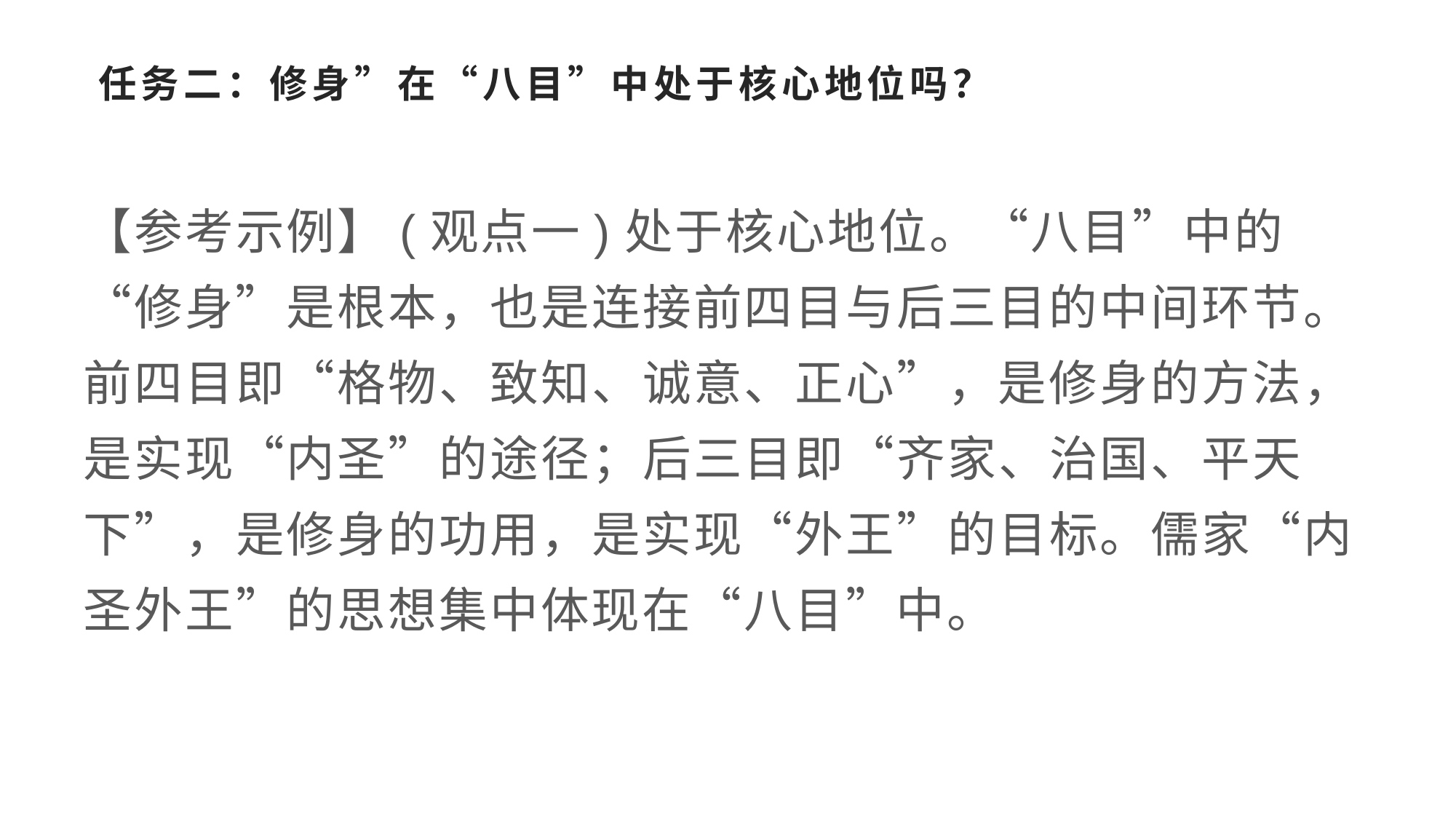

# 任务二：修身”在“八目”中处于核心地位吗？
【参考示例】(观点一)处于核心地位。“八目”中的“修身”是根本，也是连接前四目与后三目的中间环节。前四目即“格物、致知、诚意、正心”，是修身的方法，是实现“内圣”的途径；后三目即“齐家、治国、平天下”，是修身的功用，是实现“外王”的目标。儒家“内圣外王”的思想集中体现在“八目”中。